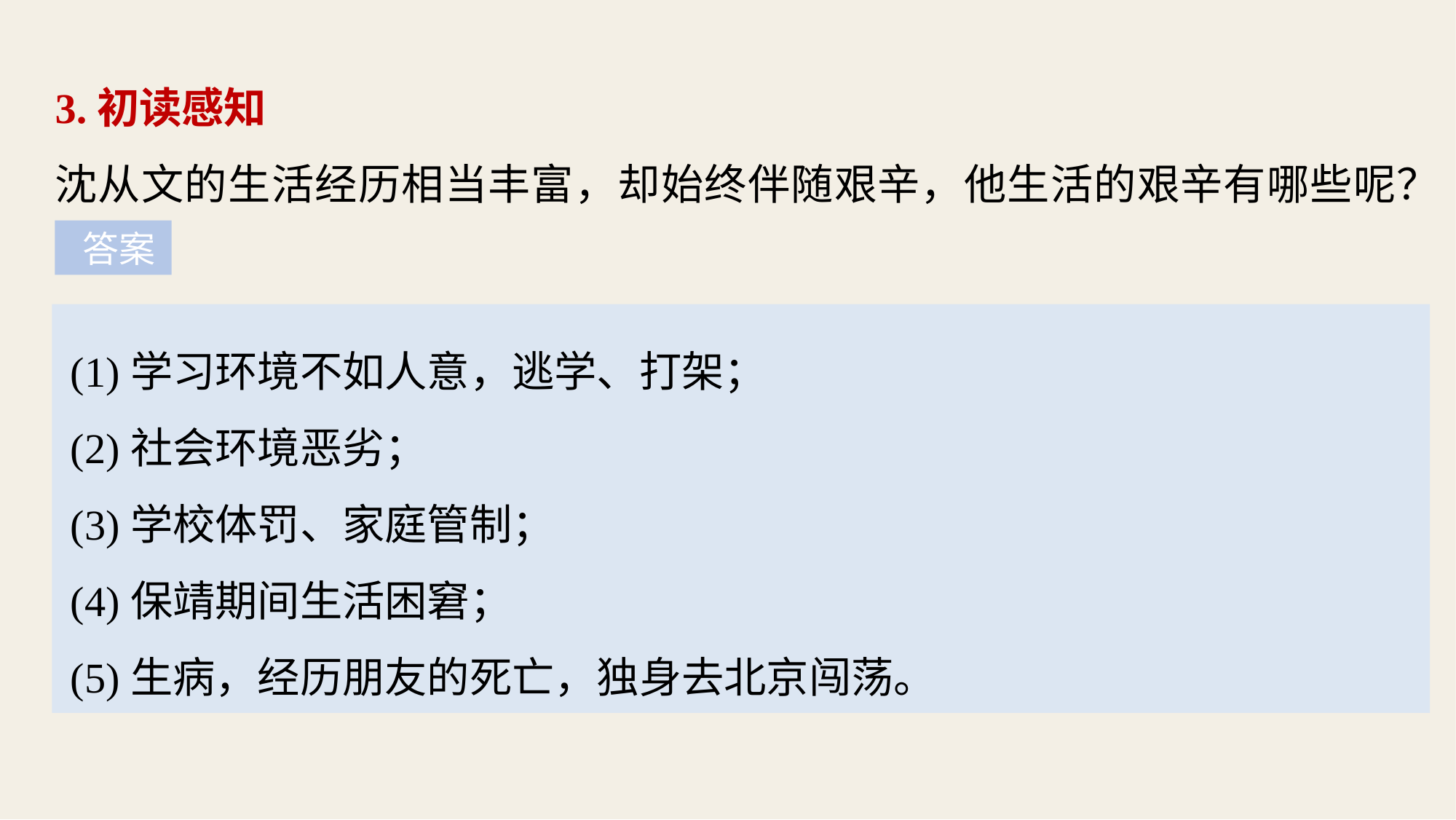

3.初读感知
沈从文的生活经历相当丰富，却始终伴随艰辛，他生活的艰辛有哪些呢？
 答案

(1)学习环境不如人意，逃学、打架；
(2)社会环境恶劣；
(3)学校体罚、家庭管制；
(4)保靖期间生活困窘；
(5)生病，经历朋友的死亡，独身去北京闯荡。